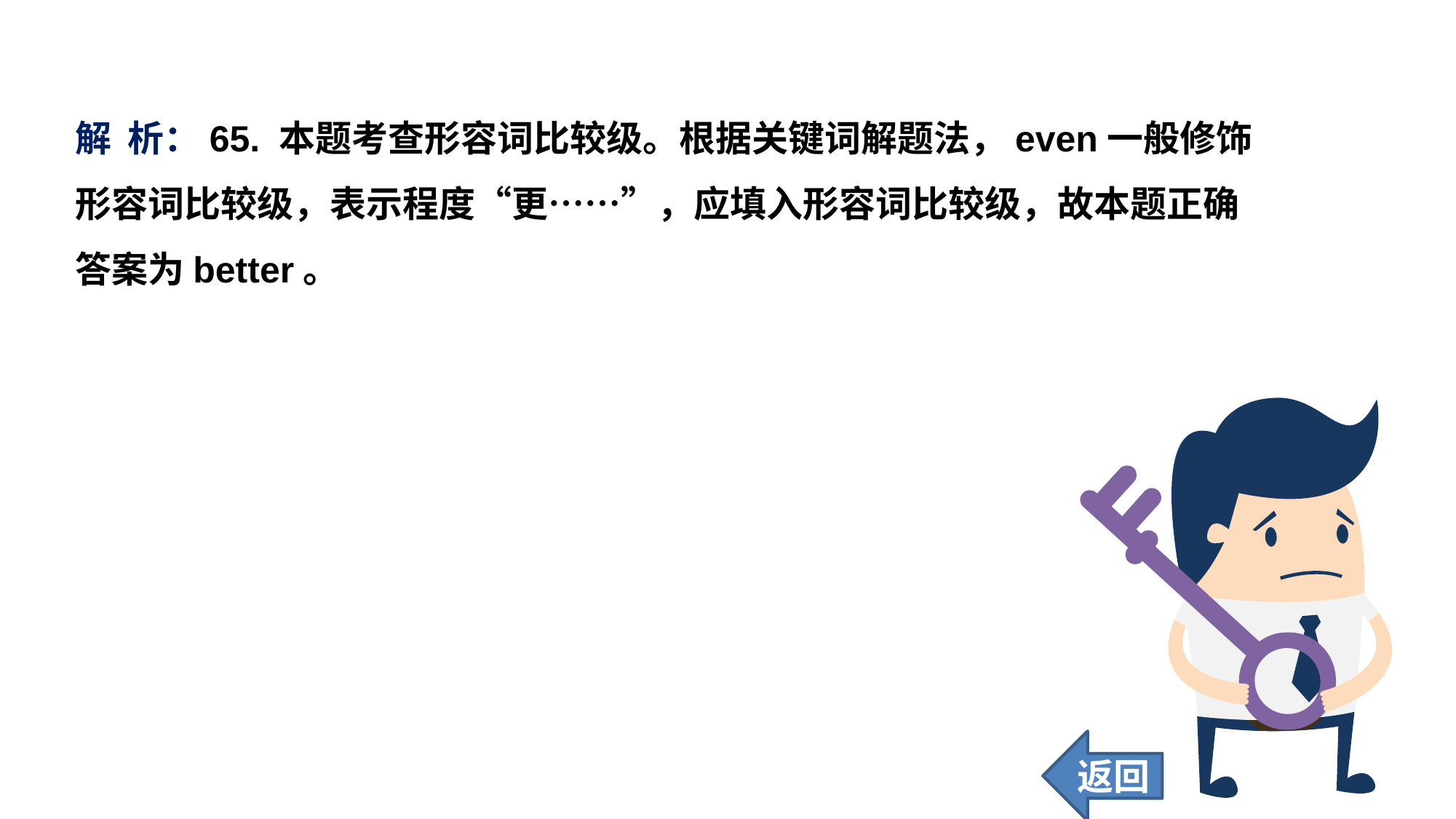

解  析：65. 本题考查形容词比较级。根据关键词解题法，even一般修饰形容词比较级，表示程度“更……”，应填入形容词比较级，故本题正确答案为better。

返回
266